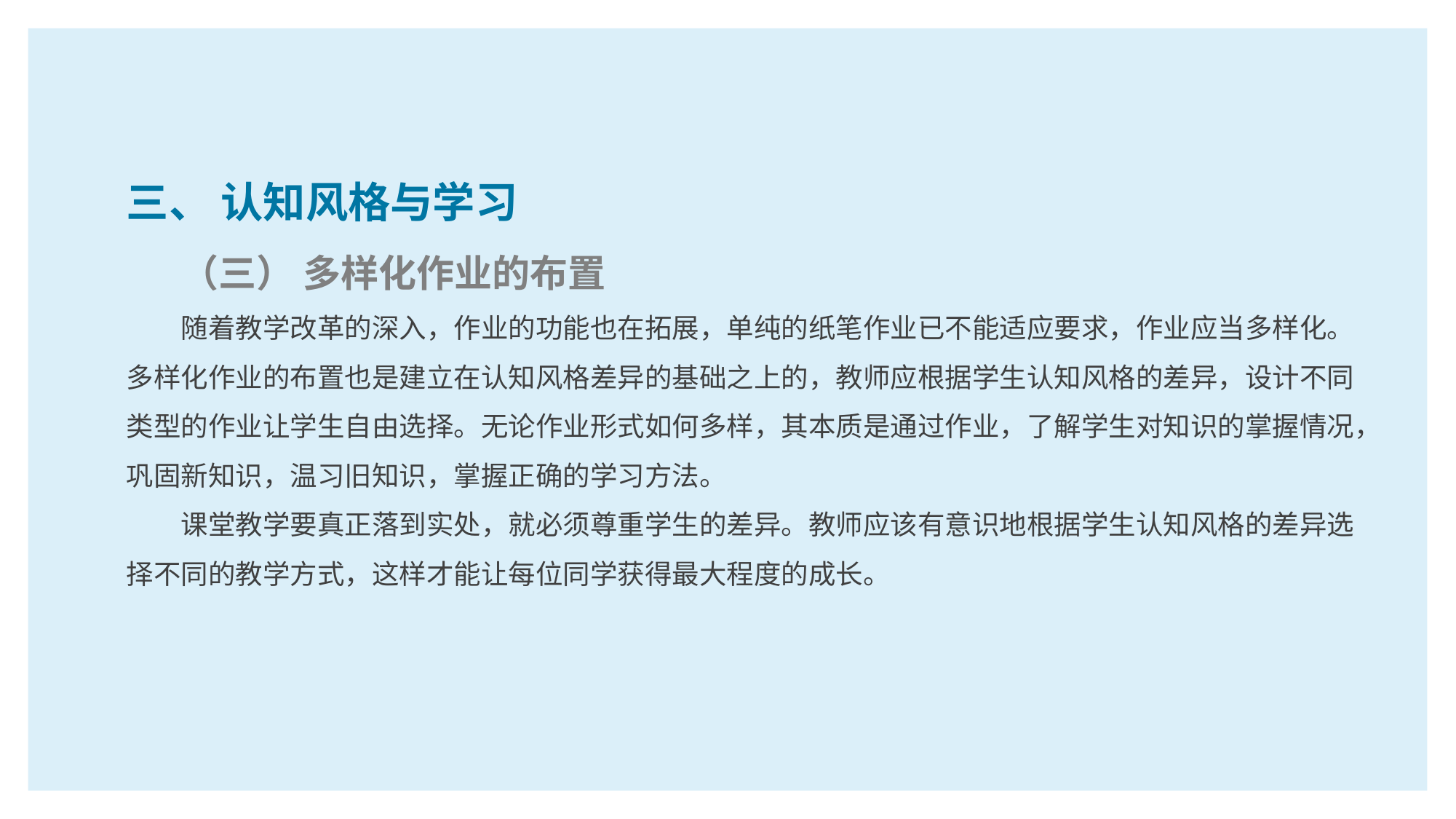

三、 认知风格与学习
（三） 多样化作业的布置
随着教学改革的深入，作业的功能也在拓展，单纯的纸笔作业已不能适应要求，作业应当多样化。多样化作业的布置也是建立在认知风格差异的基础之上的，教师应根据学生认知风格的差异，设计不同类型的作业让学生自由选择。无论作业形式如何多样，其本质是通过作业，了解学生对知识的掌握情况，巩固新知识，温习旧知识，掌握正确的学习方法。
课堂教学要真正落到实处，就必须尊重学生的差异。教师应该有意识地根据学生认知风格的差异选择不同的教学方式，这样才能让每位同学获得最大程度的成长。